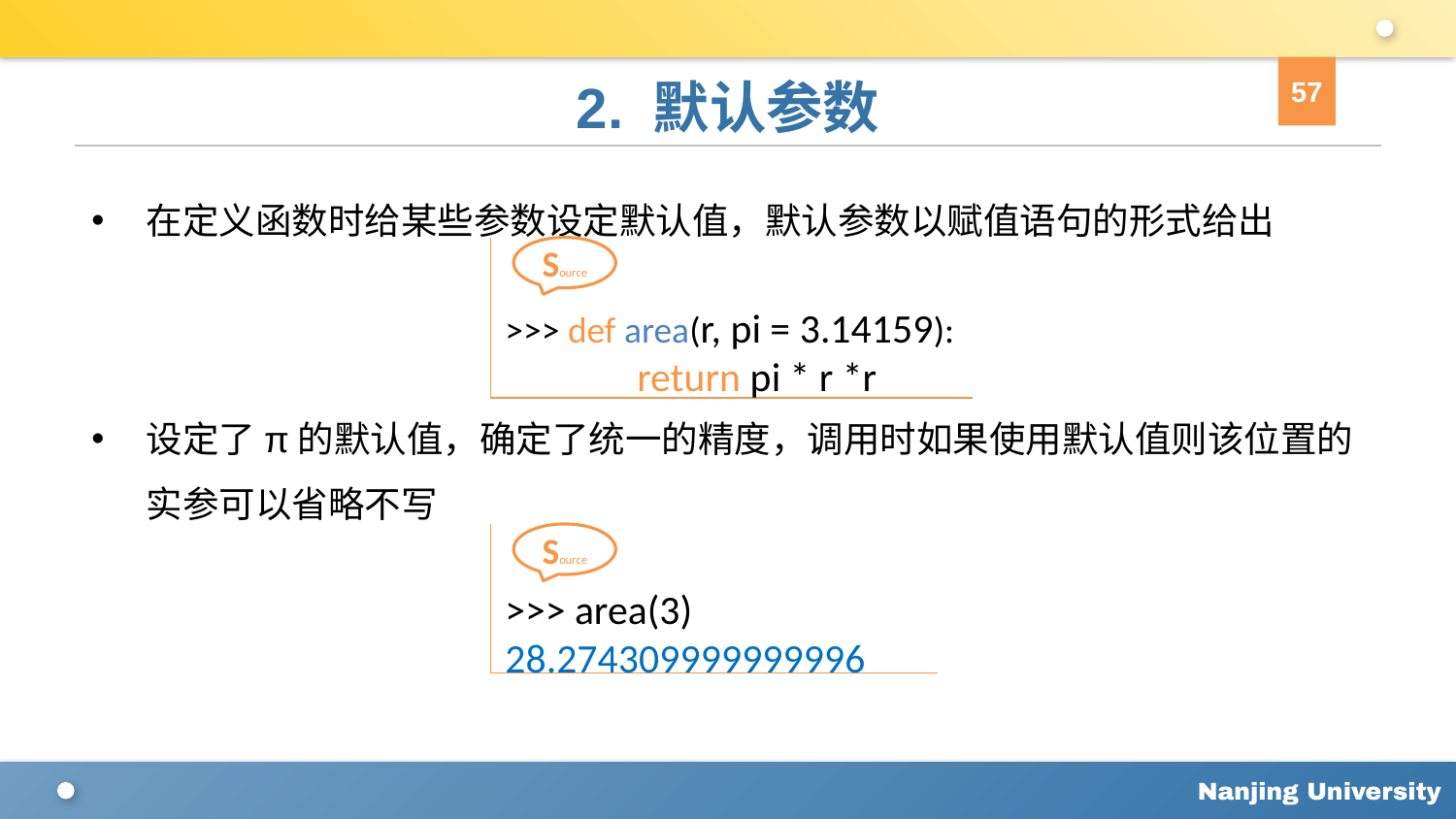

57
# 2. 默认参数
在定义函数时给某些参数设定默认值，默认参数以赋值语句的形式给出

设定了π的默认值，确定了统一的精度，调用时如果使用默认值则该位置的实参可以省略不写

>>> def area(r, pi = 3.14159):
                return pi * r *r
Source

>>> area(3)
28.274309999999996
Source